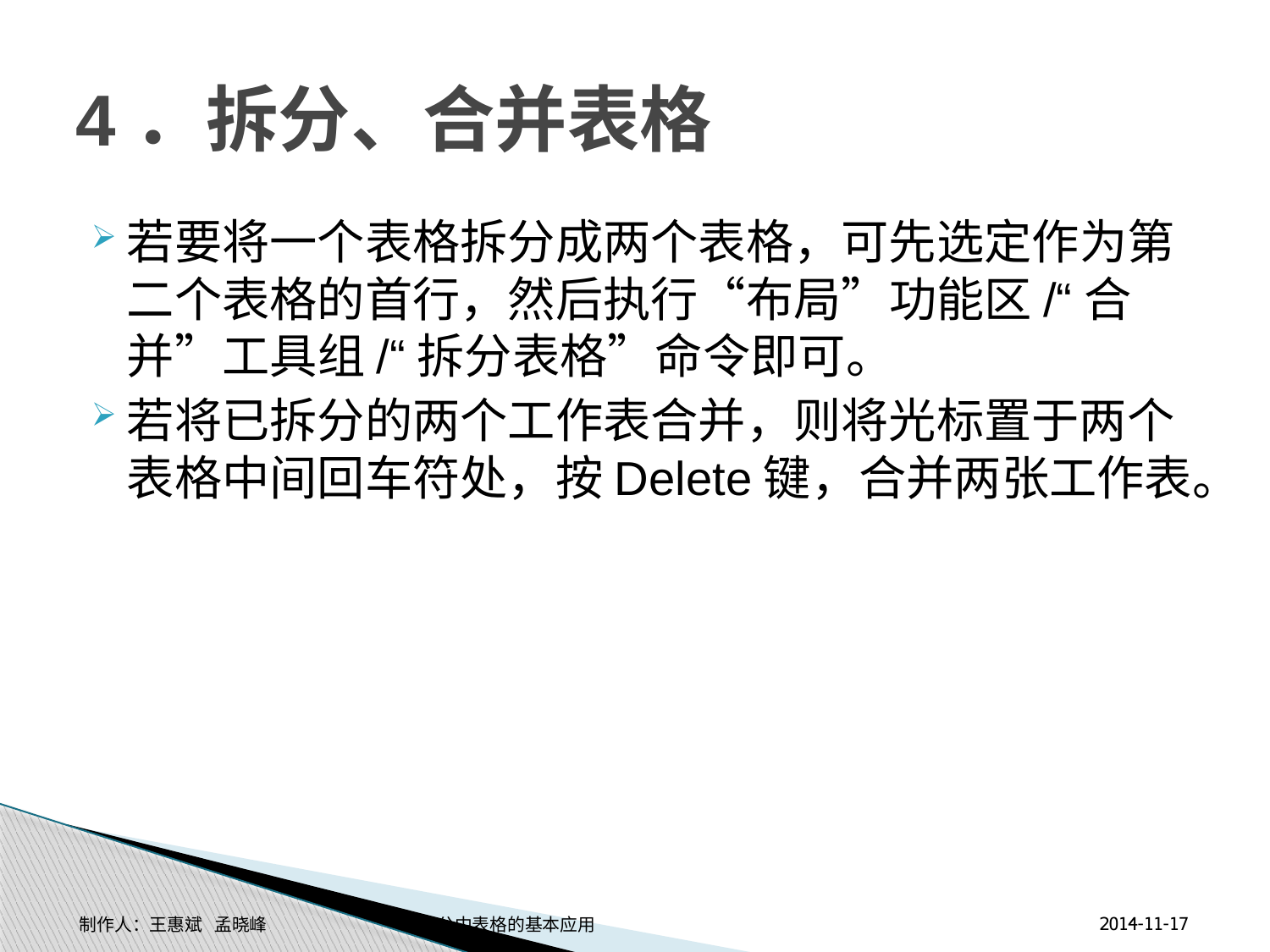

# 4．拆分、合并表格
若要将一个表格拆分成两个表格，可先选定作为第二个表格的首行，然后执行“布局”功能区/“合并”工具组/“拆分表格”命令即可。
若将已拆分的两个工作表合并，则将光标置于两个表格中间回车符处，按Delete键，合并两张工作表。
2014-11-17
制作人：王惠斌   孟晓峰                                      办公中表格的基本应用